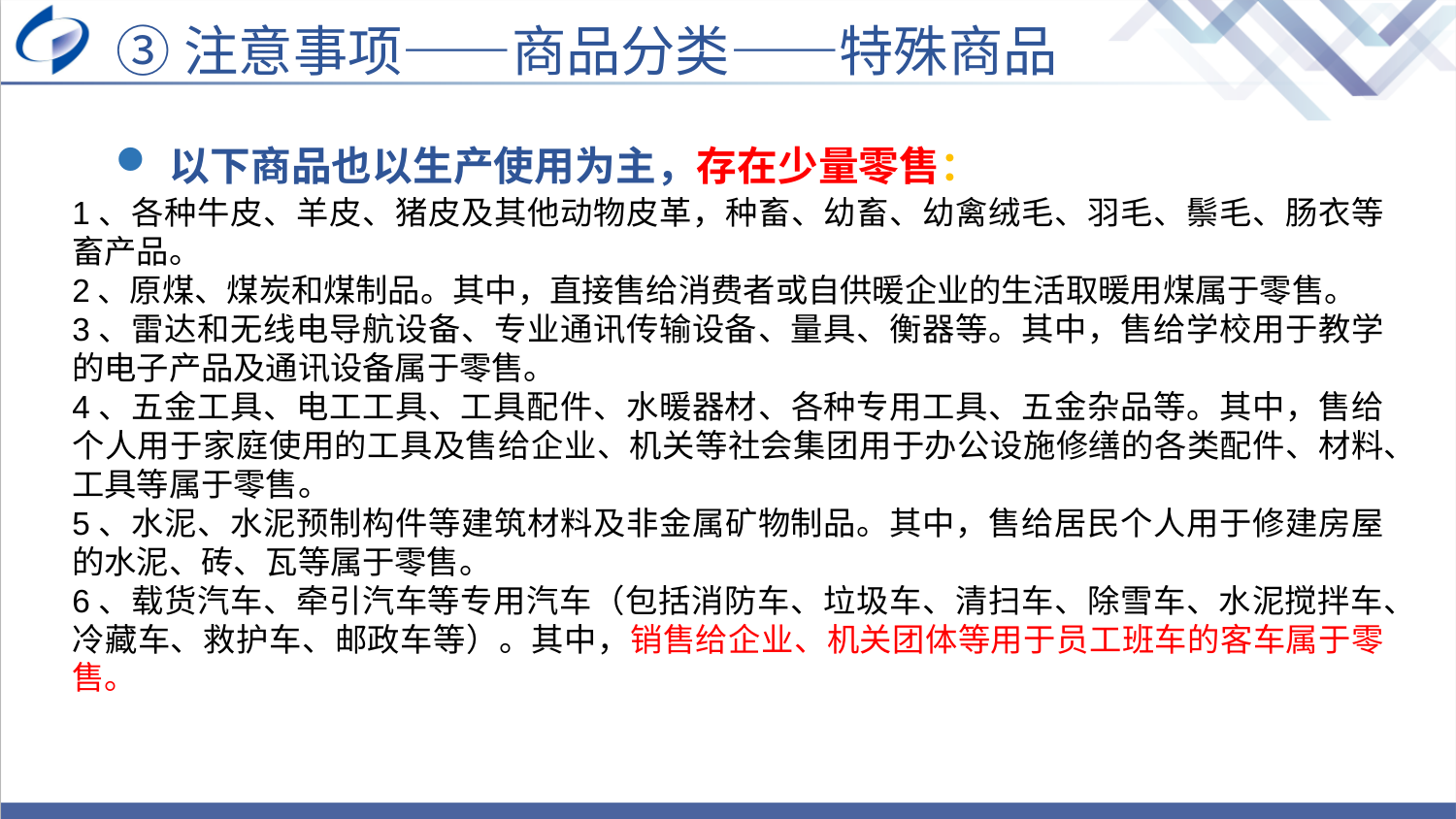

③注意事项——商品分类——特殊商品
以下商品也以生产使用为主，存在少量零售：
1、各种牛皮、羊皮、猪皮及其他动物皮革，种畜、幼畜、幼禽绒毛、羽毛、鬃毛、肠衣等畜产品。
2、原煤、煤炭和煤制品。其中，直接售给消费者或自供暖企业的生活取暖用煤属于零售。
3、雷达和无线电导航设备、专业通讯传输设备、量具、衡器等。其中，售给学校用于教学的电子产品及通讯设备属于零售。
4、五金工具、电工工具、工具配件、水暖器材、各种专用工具、五金杂品等。其中，售给个人用于家庭使用的工具及售给企业、机关等社会集团用于办公设施修缮的各类配件、材料、工具等属于零售。
5、水泥、水泥预制构件等建筑材料及非金属矿物制品。其中，售给居民个人用于修建房屋的水泥、砖、瓦等属于零售。
6、载货汽车、牵引汽车等专用汽车（包括消防车、垃圾车、清扫车、除雪车、水泥搅拌车、冷藏车、救护车、邮政车等）。其中，销售给企业、机关团体等用于员工班车的客车属于零售。